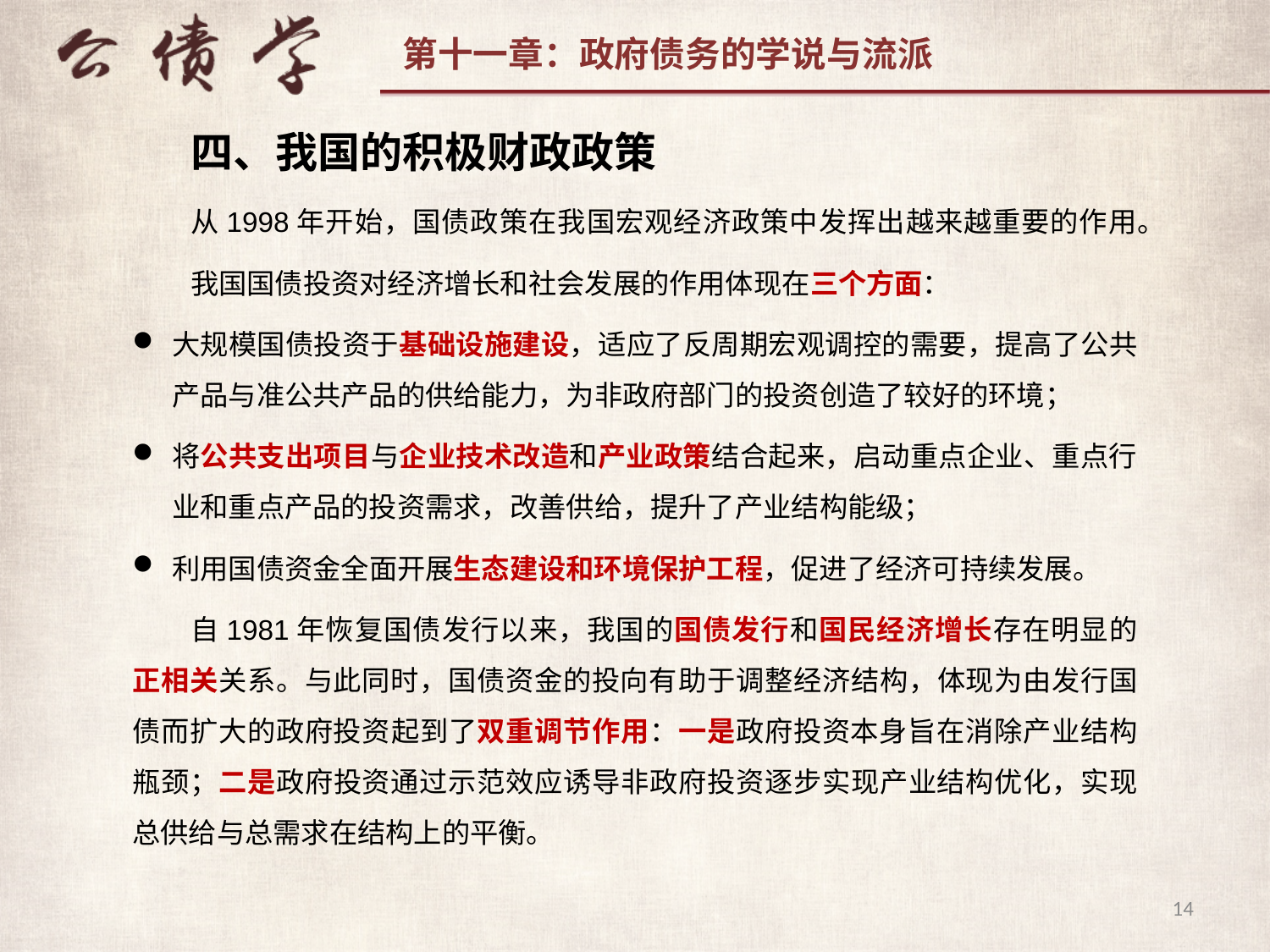

四、我国的积极财政政策
从1998年开始，国债政策在我国宏观经济政策中发挥出越来越重要的作用。
我国国债投资对经济增长和社会发展的作用体现在三个方面：
大规模国债投资于基础设施建设，适应了反周期宏观调控的需要，提高了公共产品与准公共产品的供给能力，为非政府部门的投资创造了较好的环境；
将公共支出项目与企业技术改造和产业政策结合起来，启动重点企业、重点行业和重点产品的投资需求，改善供给，提升了产业结构能级；
利用国债资金全面开展生态建设和环境保护工程，促进了经济可持续发展。
自1981年恢复国债发行以来，我国的国债发行和国民经济增长存在明显的正相关关系。与此同时，国债资金的投向有助于调整经济结构，体现为由发行国债而扩大的政府投资起到了双重调节作用：一是政府投资本身旨在消除产业结构瓶颈；二是政府投资通过示范效应诱导非政府投资逐步实现产业结构优化，实现总供给与总需求在结构上的平衡。
14